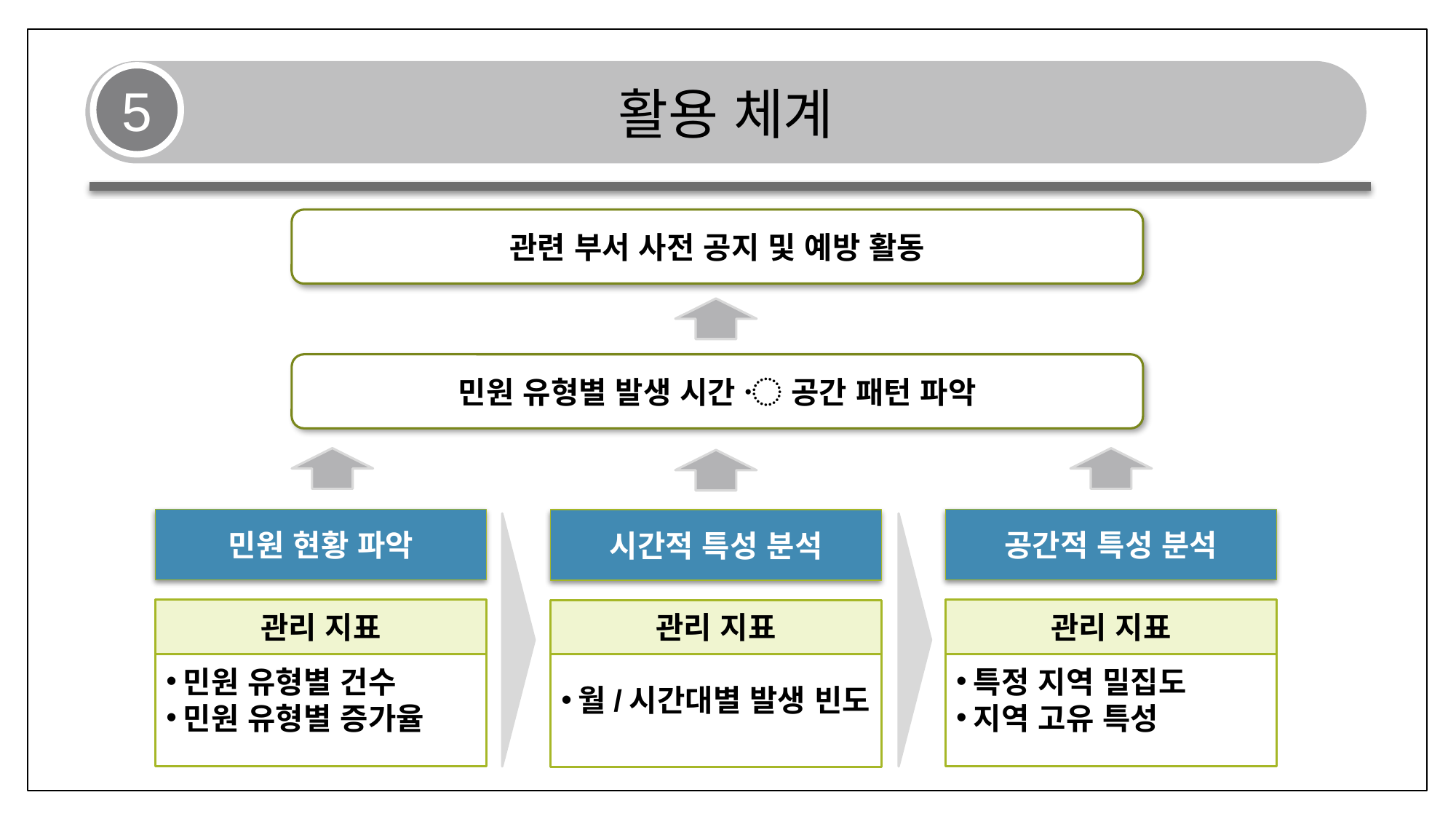

활용 체계
5
관련 부서 사전 공지 및 예방 활동

민원 유형별 발생 시간 〮 공간 패턴 파악

민원 현황 파악
관리 지표
민원 유형별 건수
민원 유형별 증가율
공간적 특성 분석
관리 지표
특정 지역 밀집도
지역 고유 특성
시간적 특성 분석
관리 지표
월/시간대별 발생 빈도